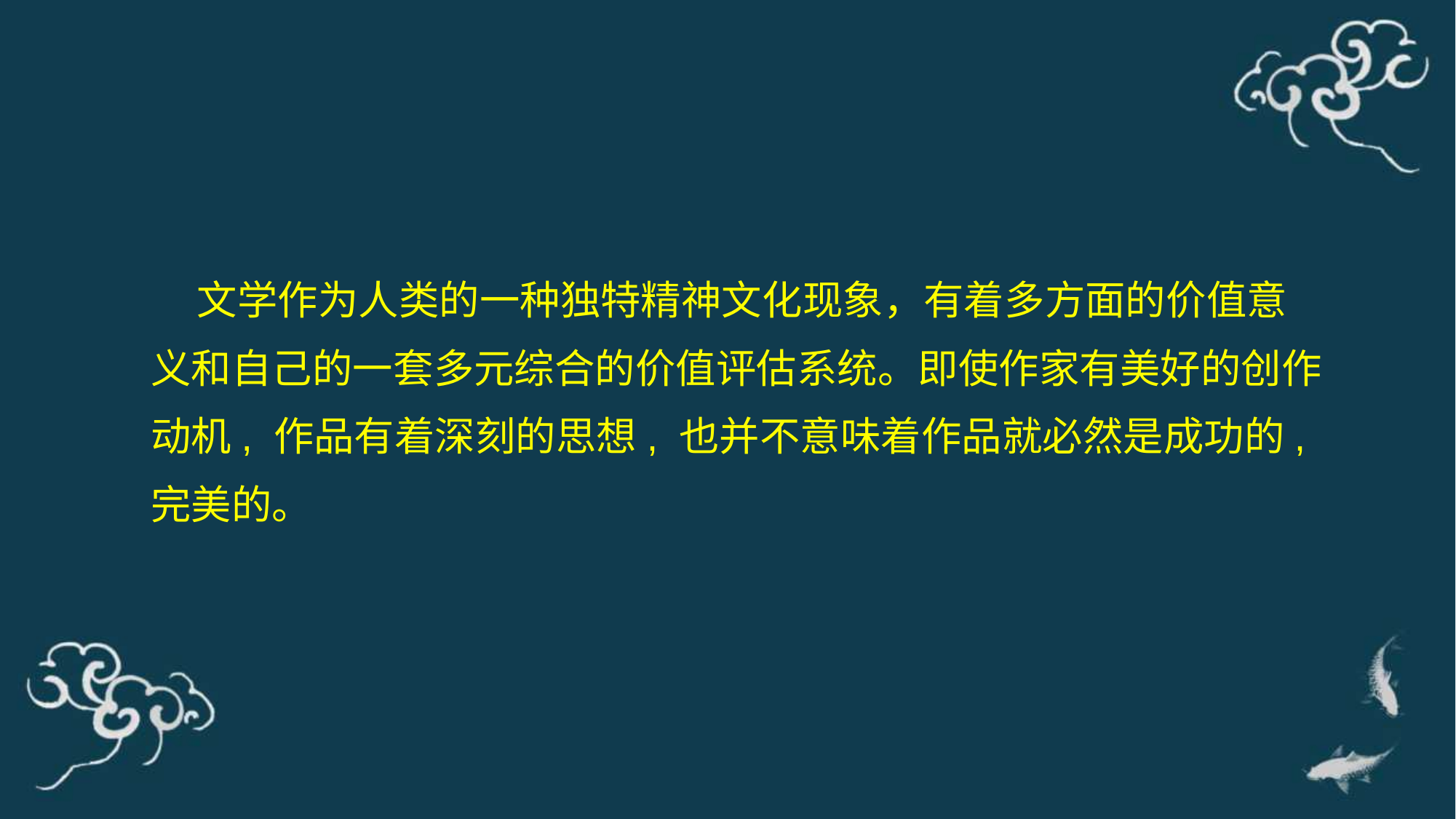

文学作为人类的一种独特精神文化现象，有着多方面的价值意义和自己的一套多元综合的价值评估系统。即使作家有美好的创作动机, 作品有着深刻的思想, 也并不意味着作品就必然是成功的, 完美的。